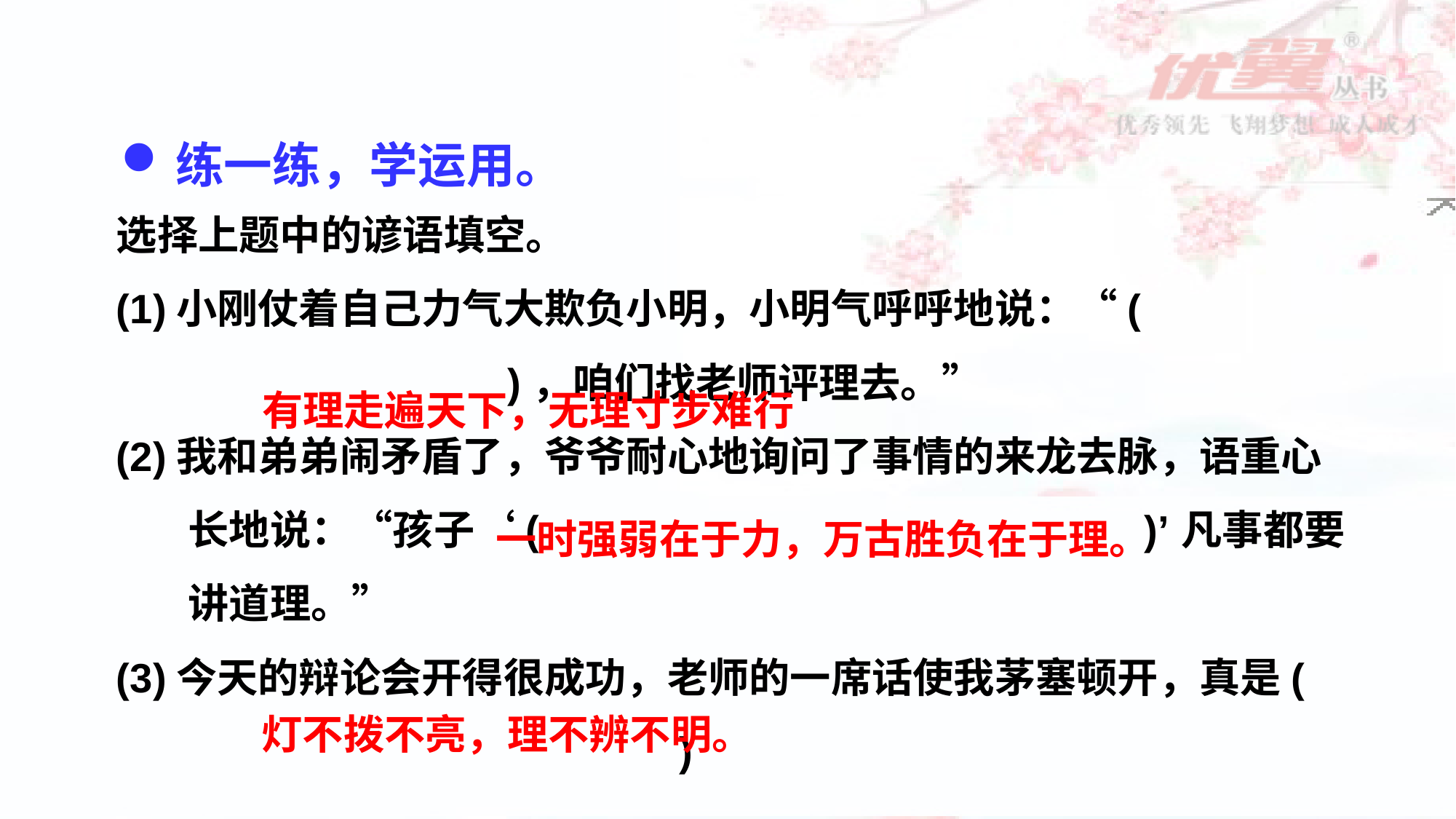

练一练，学运用。
选择上题中的谚语填空。
(1)小刚仗着自己力气大欺负小明，小明气呼呼地说：“(                                              )，咱们找老师评理去。”
(2)我和弟弟闹矛盾了，爷爷耐心地询问了事情的来龙去脉，语重心长地说：“孩子‘(                                                     )’凡事都要讲道理。”
(3)今天的辩论会开得很成功，老师的一席话使我茅塞顿开，真是(                                               )
有理走遍天下，无理寸步难行
一时强弱在于力，万古胜负在于理。
灯不拨不亮，理不辨不明。